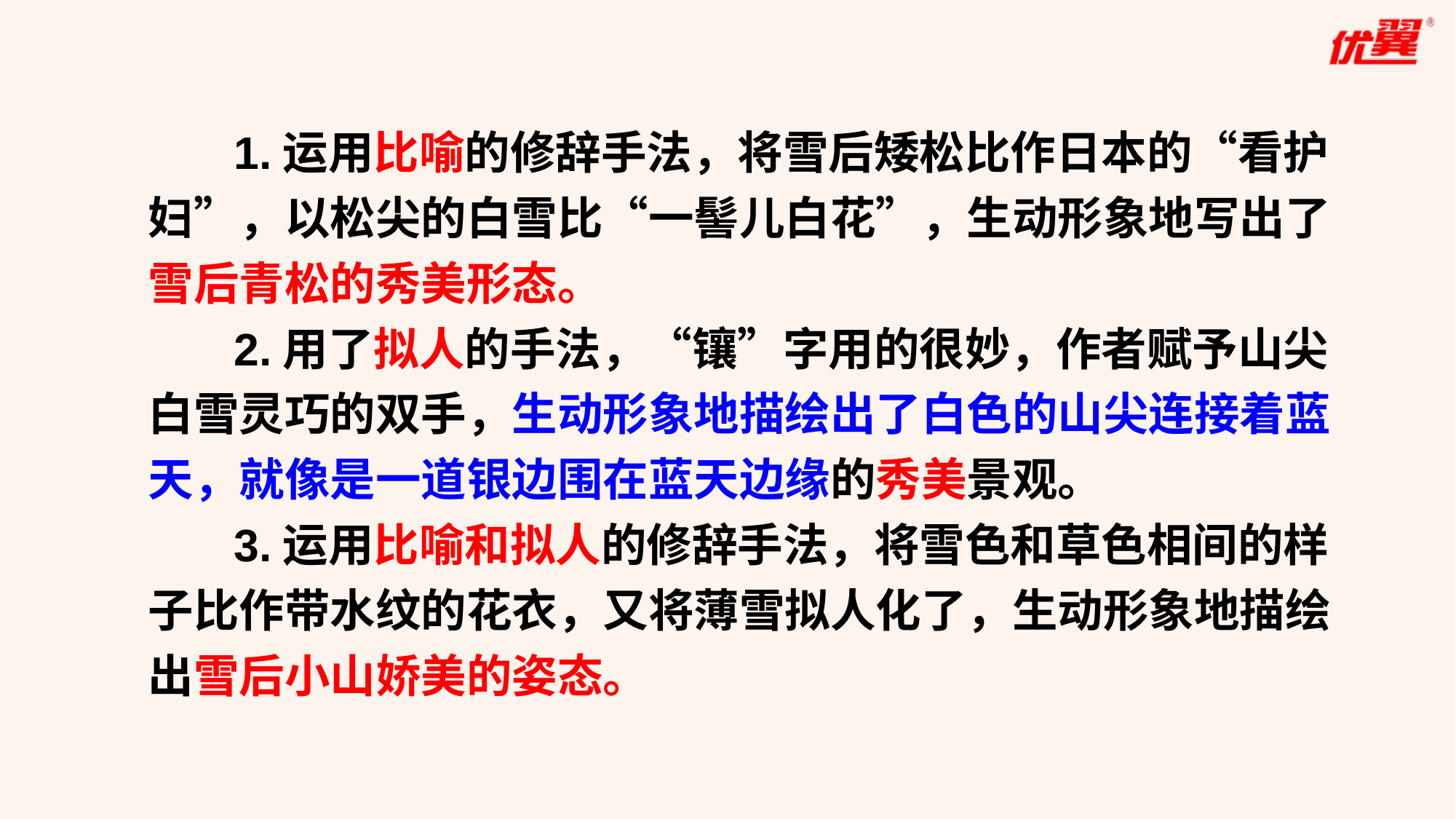

1.运用比喻的修辞手法，将雪后矮松比作日本的“看护妇”，以松尖的白雪比“一髻儿白花”，生动形象地写出了雪后青松的秀美形态。
2.用了拟人的手法，“镶”字用的很妙，作者赋予山尖白雪灵巧的双手，生动形象地描绘出了白色的山尖连接着蓝天，就像是一道银边围在蓝天边缘的秀美景观。
3.运用比喻和拟人的修辞手法，将雪色和草色相间的样子比作带水纹的花衣，又将薄雪拟人化了，生动形象地描绘出雪后小山娇美的姿态。